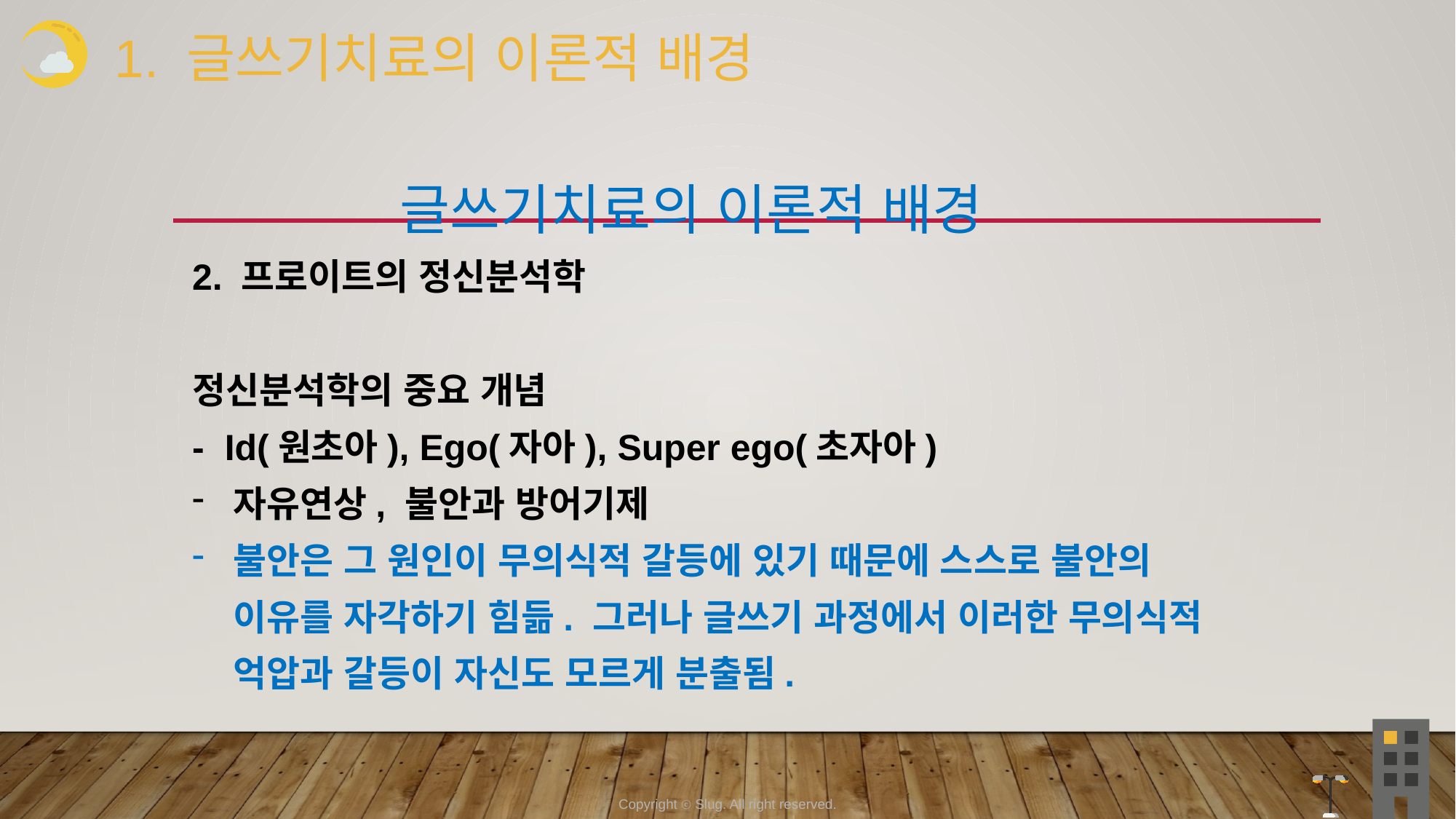

1. 글쓰기치료의 이론적 배경

                글쓰기치료의 이론적 배경
2. 프로이트의 정신분석학

정신분석학의 중요 개념
-  Id(원초아), Ego(자아), Super ego(초자아)
자유연상, 불안과 방어기제
불안은 그 원인이 무의식적 갈등에 있기 때문에 스스로 불안의 이유를 자각하기 힘듦. 그러나 글쓰기 과정에서 이러한 무의식적 억압과 갈등이 자신도 모르게 분출됨.

Copyright ⓒ Slug. All right reserved.